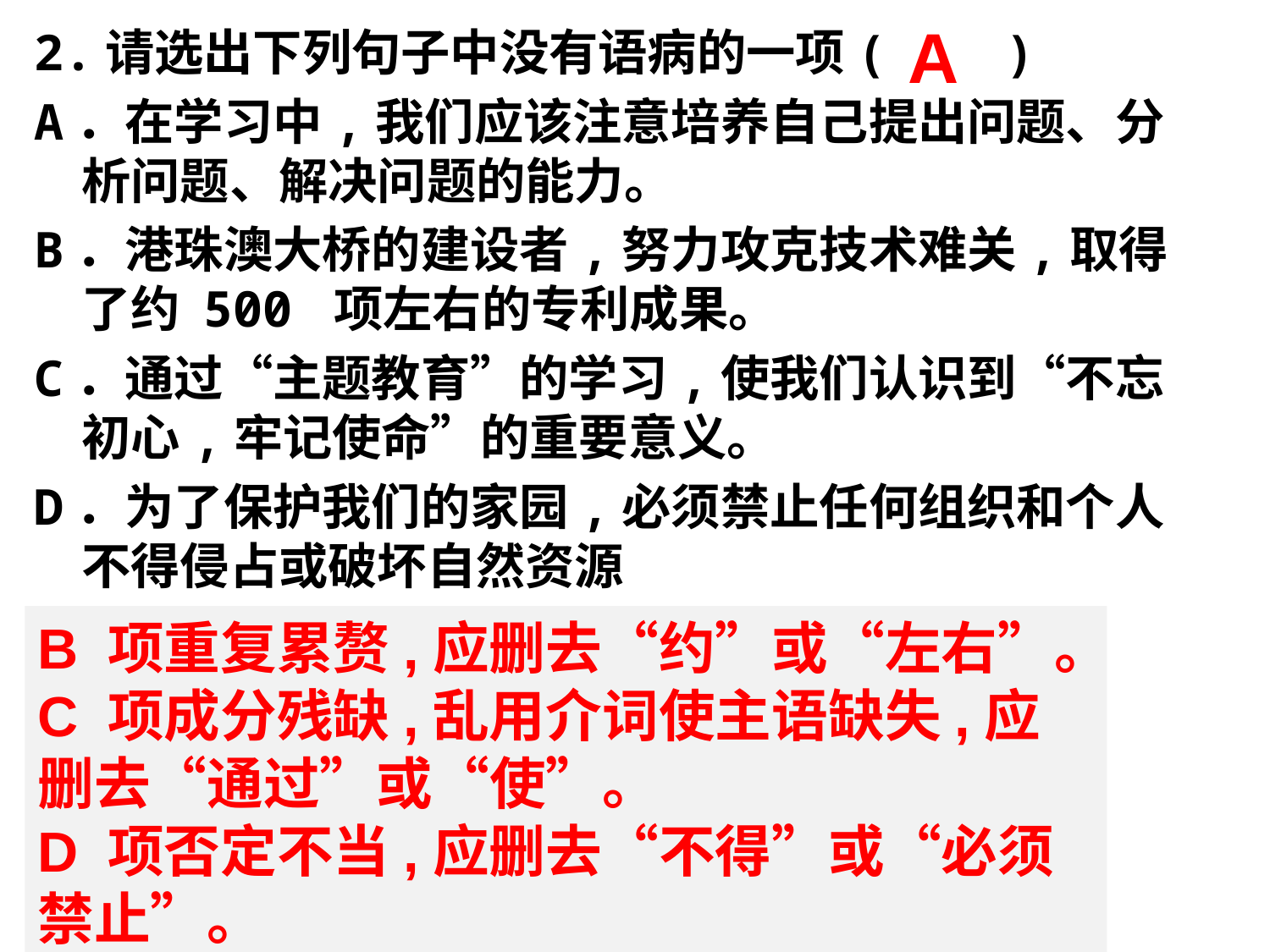

A
2.请选出下列句子中没有语病的一项(    )
A．在学习中,我们应该注意培养自己提出问题、分析问题、解决问题的能力。
B．港珠澳大桥的建设者,努力攻克技术难关,取得了约 500 项左右的专利成果。
C．通过“主题教育”的学习,使我们认识到“不忘初心,牢记使命”的重要意义。
D．为了保护我们的家园,必须禁止任何组织和个人不得侵占或破坏自然资源
B 项重复累赘,应删去“约”或“左右”。C 项成分残缺,乱用介词使主语缺失,应删去“通过”或“使”。
D 项否定不当,应删去“不得”或“必须禁止”。